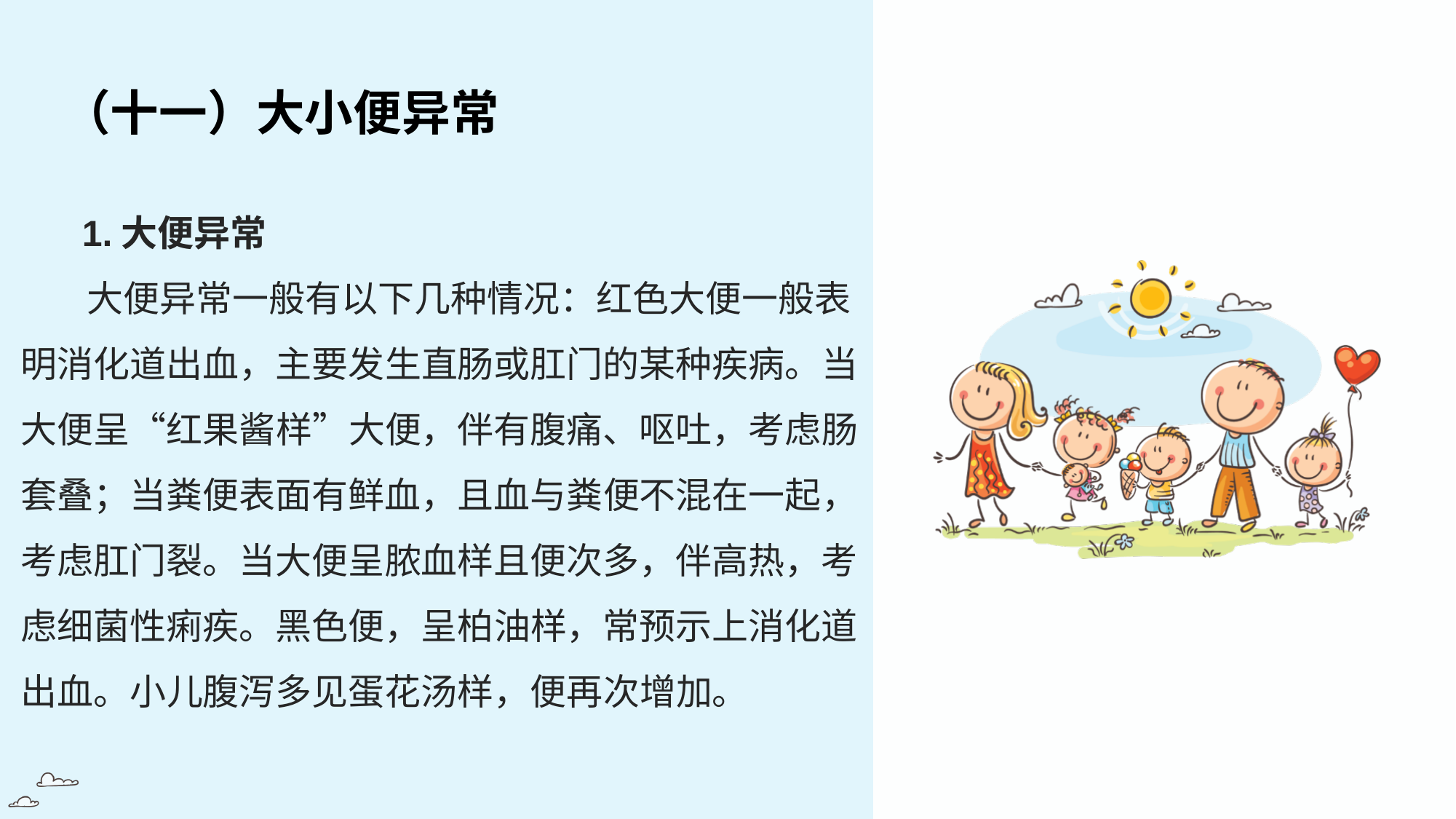

（十一）大小便异常
      1.大便异常
       大便异常一般有以下几种情况：红色大便一般表明消化道出血，主要发生直肠或肛门的某种疾病。当大便呈“红果酱样”大便，伴有腹痛、呕吐，考虑肠套叠；当粪便表面有鲜血，且血与粪便不混在一起，考虑肛门裂。当大便呈脓血样且便次多，伴高热，考虑细菌性痢疾。黑色便，呈柏油样，常预示上消化道出血。小儿腹泻多见蛋花汤样，便再次增加。